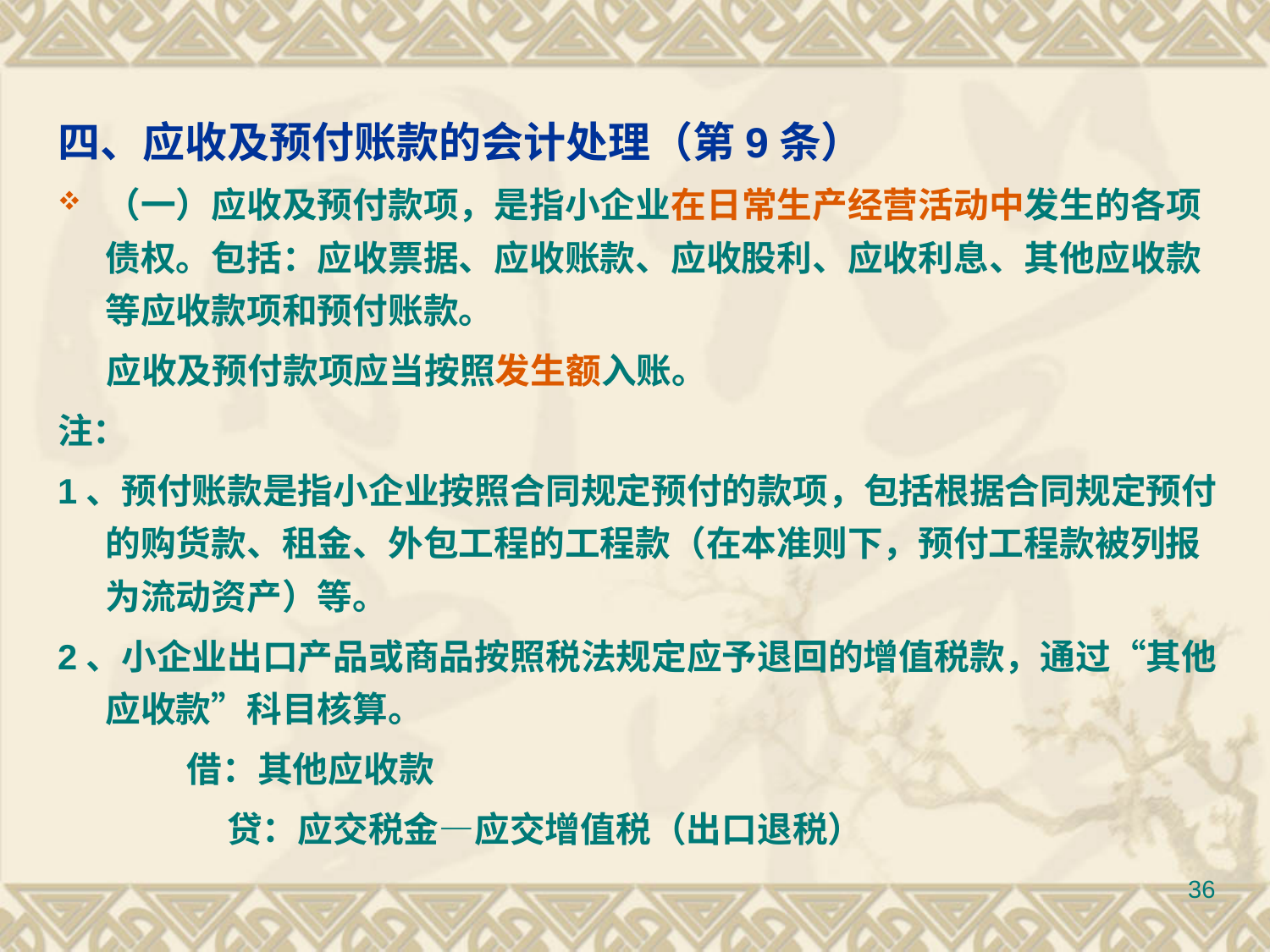

# 四、应收及预付账款的会计处理（第9条）
（一）应收及预付款项，是指小企业在日常生产经营活动中发生的各项债权。包括：应收票据、应收账款、应收股利、应收利息、其他应收款等应收款项和预付账款。
     应收及预付款项应当按照发生额入账。
注：
1、预付账款是指小企业按照合同规定预付的款项，包括根据合同规定预付的购货款、租金、外包工程的工程款（在本准则下，预付工程款被列报为流动资产）等。
2、小企业出口产品或商品按照税法规定应予退回的增值税款，通过“其他应收款”科目核算。
               借：其他应收款
                    贷：应交税金—应交增值税（出口退税）
36